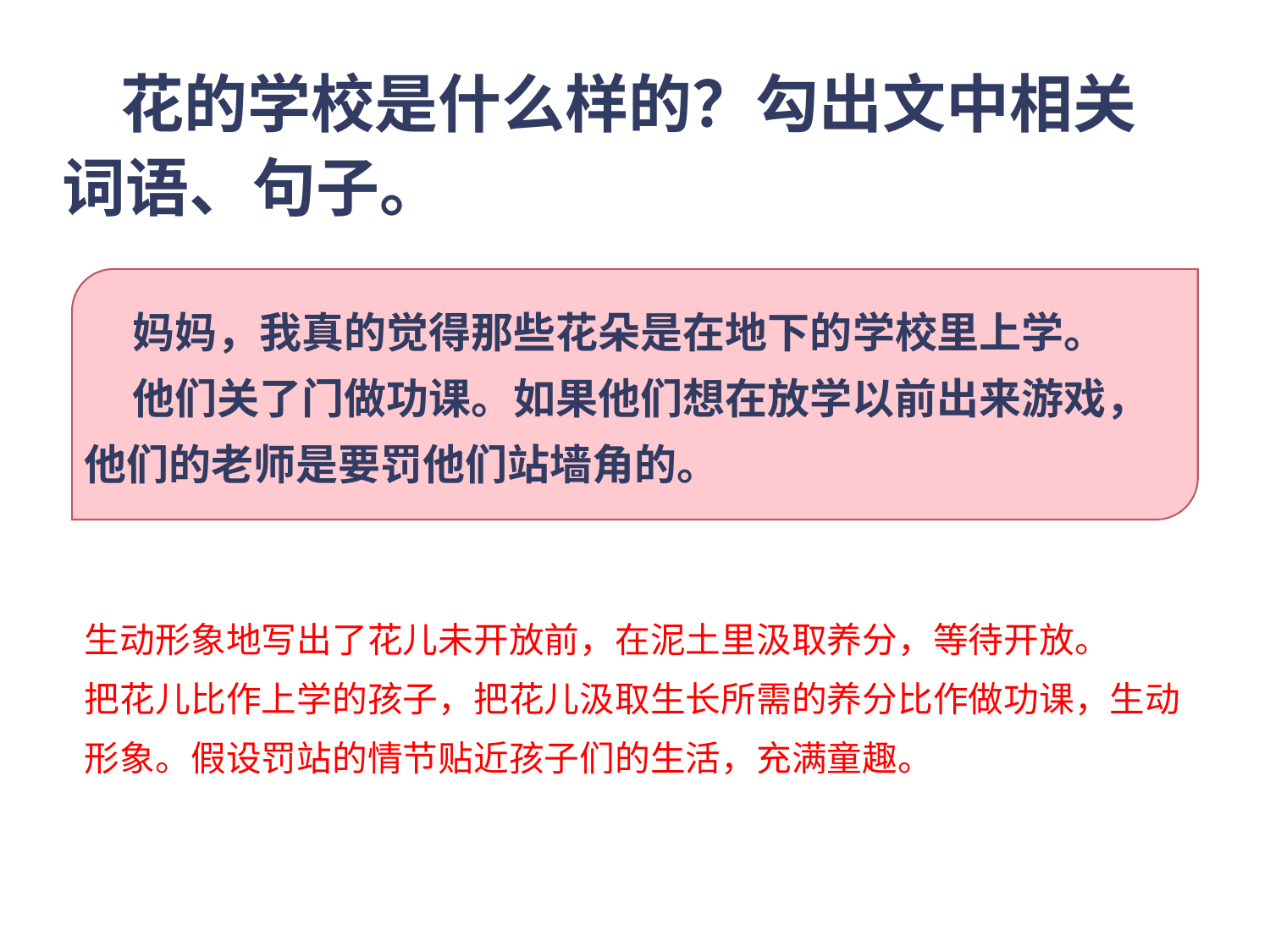

花的学校是什么样的？勾出文中相关词语、句子。

    妈妈，我真的觉得那些花朵是在地下的学校里上学。
    他们关了门做功课。如果他们想在放学以前出来游戏，他们的老师是要罚他们站墙角的。
生动形象地写出了花儿未开放前，在泥土里汲取养分，等待开放。
把花儿比作上学的孩子，把花儿汲取生长所需的养分比作做功课，生动形象。假设罚站的情节贴近孩子们的生活，充满童趣。